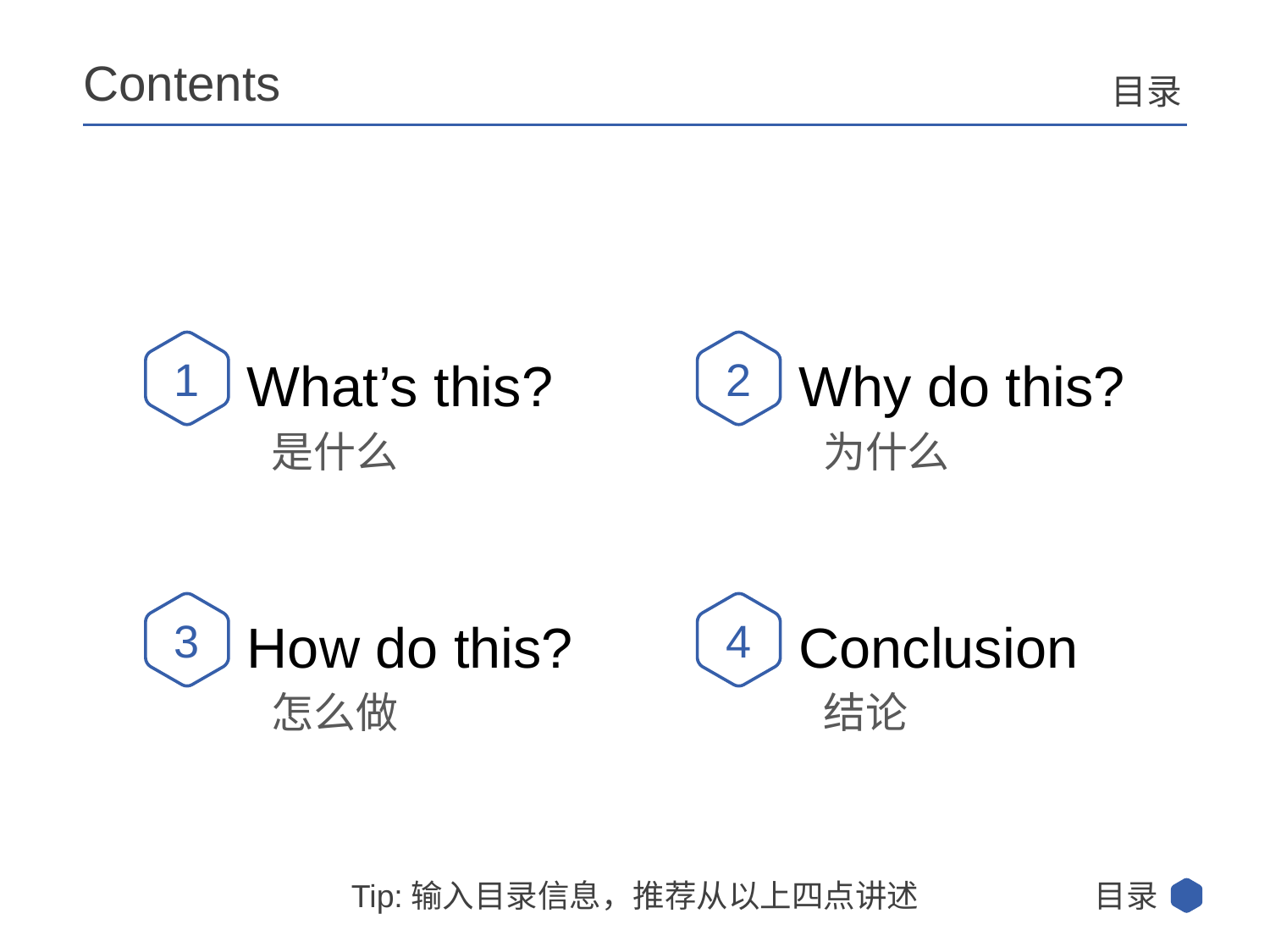

Contents
目录
1
2
What’s this?
Why do this?
是什么
为什么
3
4
How do this?
Conclusion
结论
怎么做
目录
Tip:输入目录信息，推荐从以上四点讲述